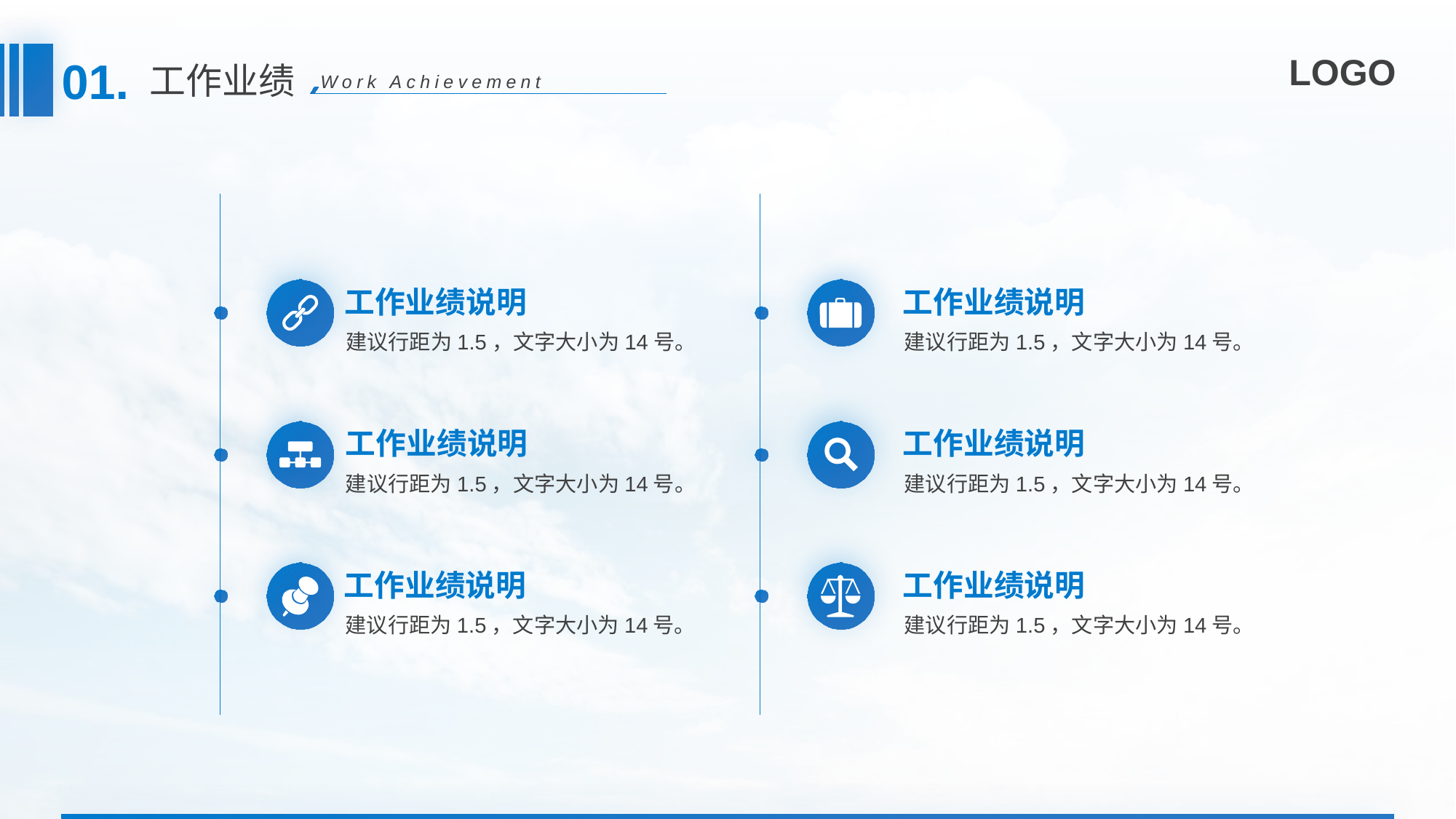

01.
工作业绩
Work Achievement

工作业绩说明
工作业绩说明

建议行距为1.5，文字大小为14号。
建议行距为1.5，文字大小为14号。
工作业绩说明
工作业绩说明

建议行距为1.5，文字大小为14号。
建议行距为1.5，文字大小为14号。
工作业绩说明
工作业绩说明

建议行距为1.5，文字大小为14号。
建议行距为1.5，文字大小为14号。